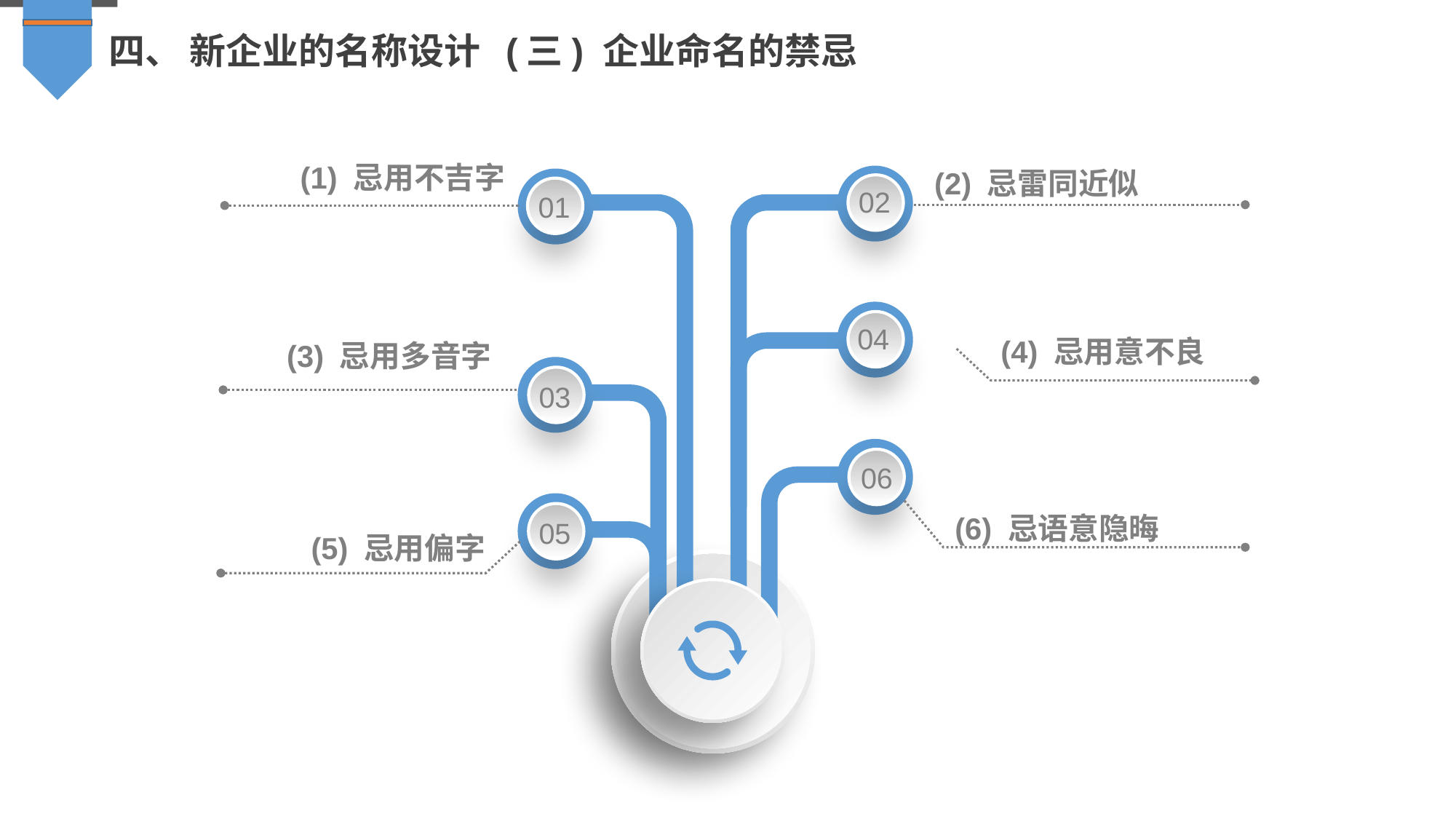

四、 新企业的名称设计  (三) 企业命名的禁忌
(1) 忌用不吉字
(2) 忌雷同近似

02

01

04
(4) 忌用意不良

(3) 忌用多音字

03

06

05

(6) 忌语意隐晦
(5) 忌用偏字